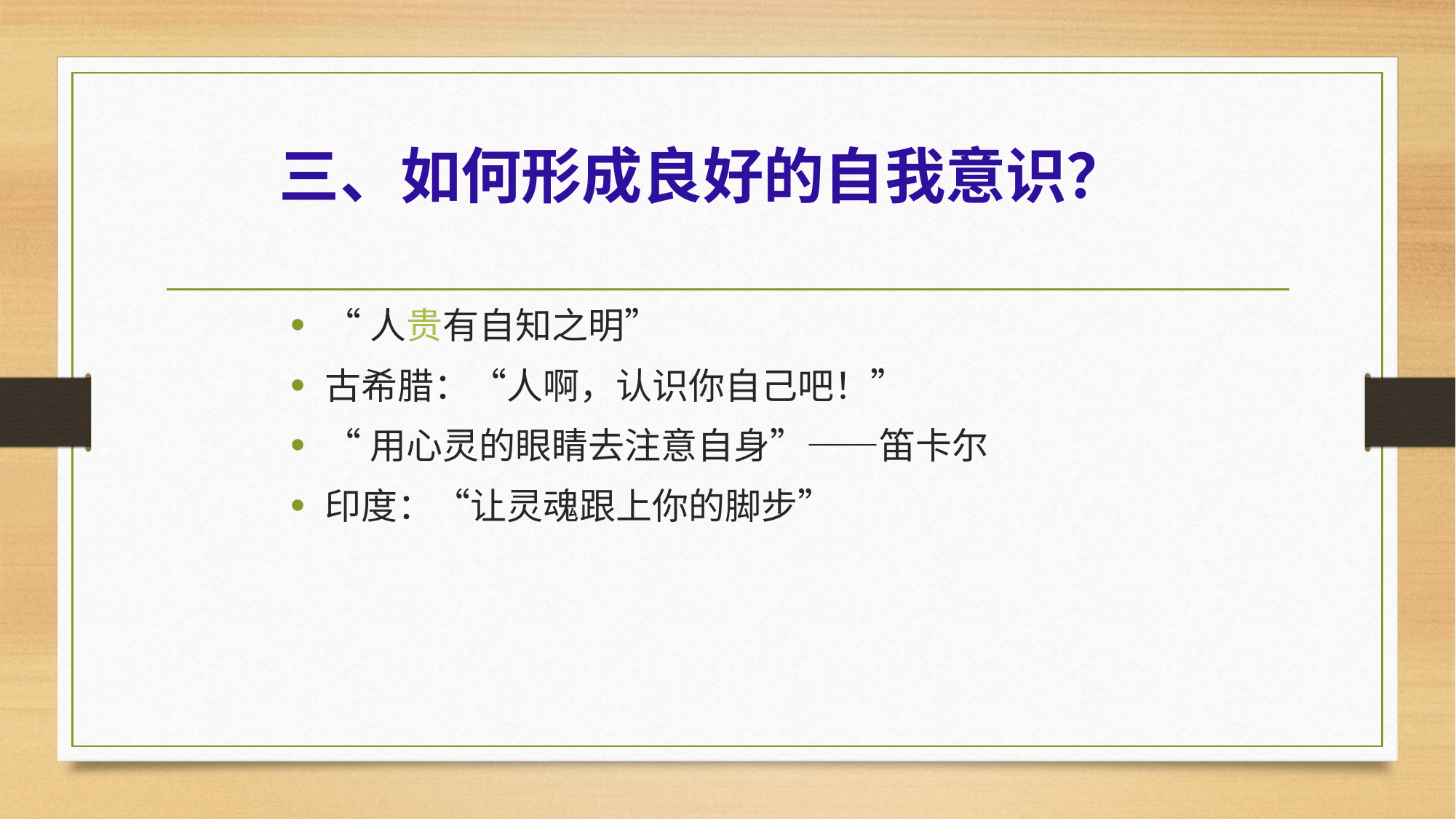

三、如何形成良好的自我意识？
“人贵有自知之明”
古希腊：“人啊，认识你自己吧！”
“用心灵的眼睛去注意自身”——笛卡尔
印度：“让灵魂跟上你的脚步”